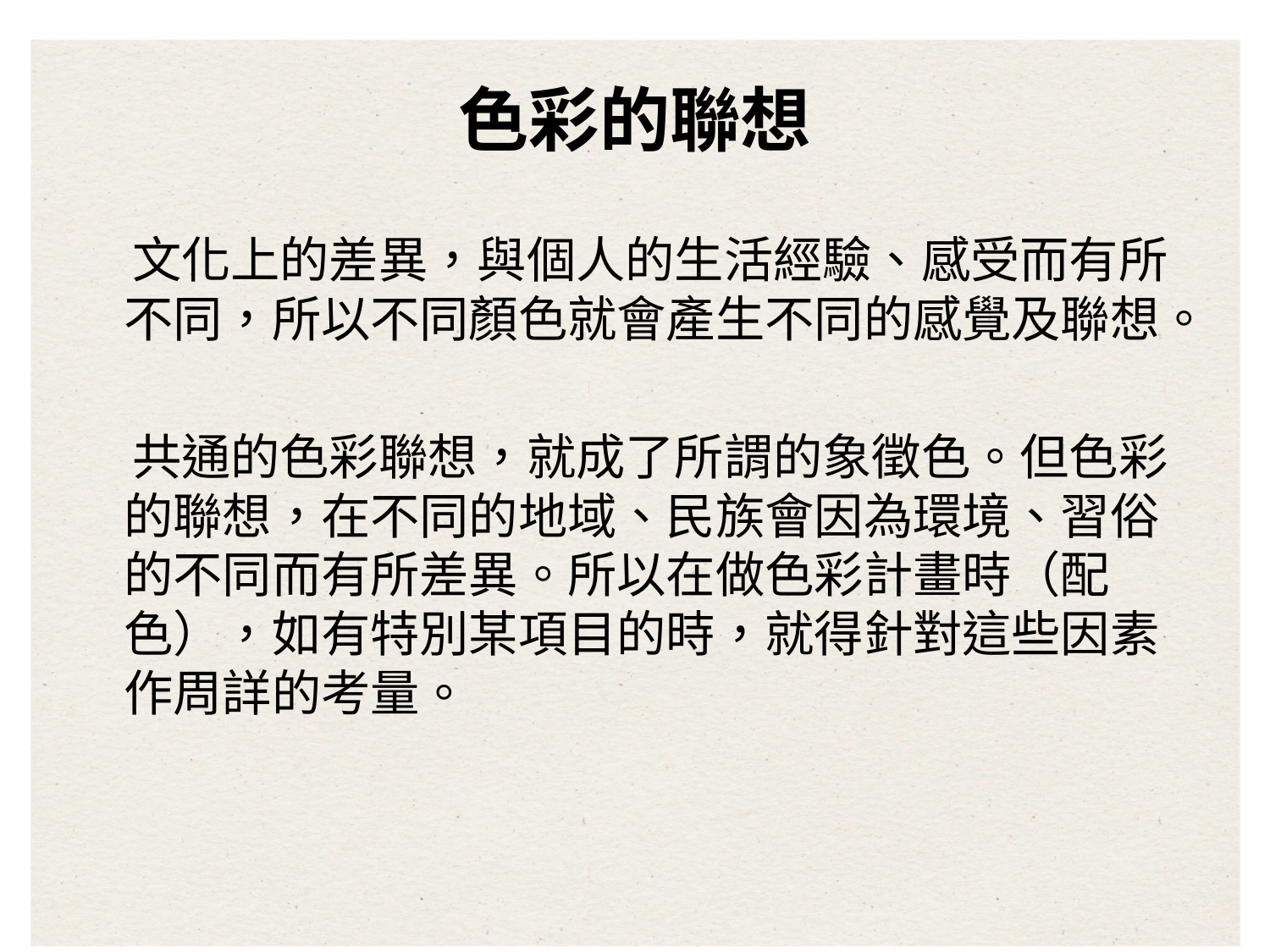

# 色彩的聯想
    文化上的差異，與個人的生活經驗、感受而有所不同，所以不同顏色就會產生不同的感覺及聯想。

    共通的色彩聯想，就成了所謂的象徵色。但色彩的聯想，在不同的地域、民族會因為環境、習俗的不同而有所差異。所以在做色彩計畫時（配色），如有特別某項目的時，就得針對這些因素作周詳的考量。